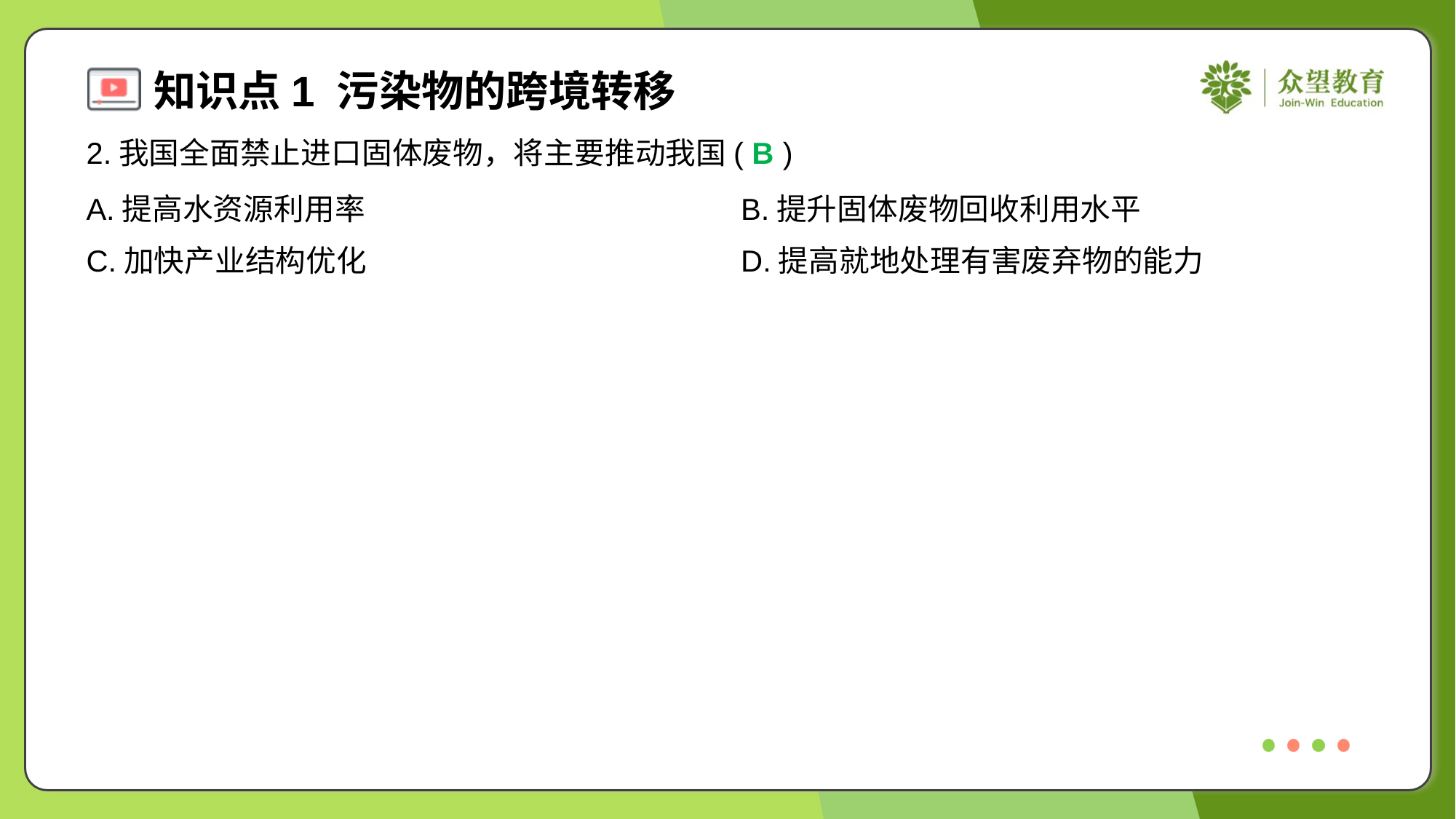

2.我国全面禁止进口固体废物，将主要推动我国(     )
B
A.提高水资源利用率	B.提升固体废物回收利用水平
C.加快产业结构优化	D.提高就地处理有害废弃物的能力